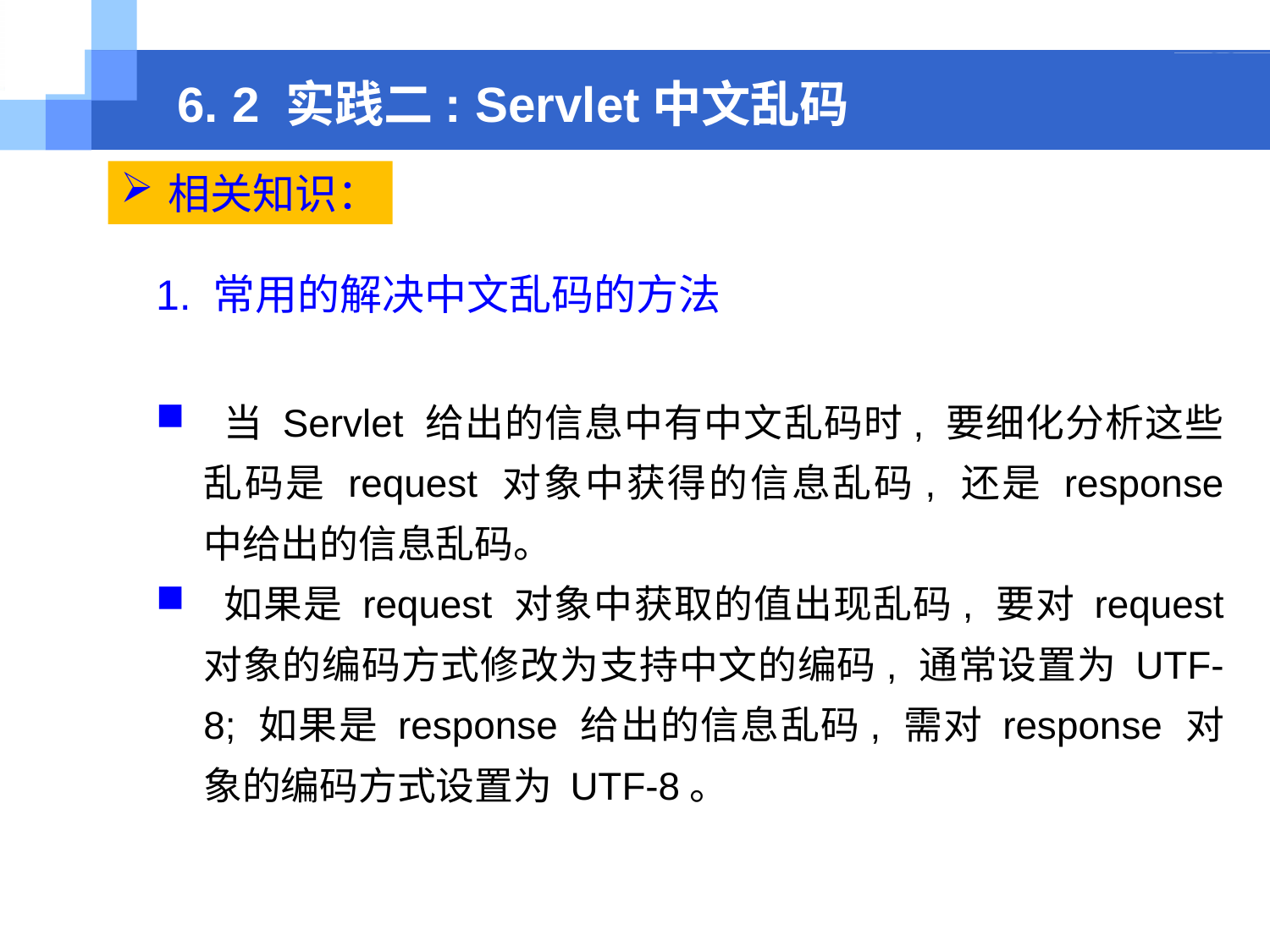

6. 2 实践二: Servlet中文乱码
相关知识：
1. 常用的解决中文乱码的方法

 当 Servlet 给出的信息中有中文乱码时, 要细化分析这些乱码是 request 对象中获得的信息乱码, 还是 response 中给出的信息乱码。
 如果是 request 对象中获取的值出现乱码, 要对 request 对象的编码方式修改为支持中文的编码, 通常设置为 UTF-8; 如果是 response 给出的信息乱码, 需对 response 对象的编码方式设置为 UTF-8。